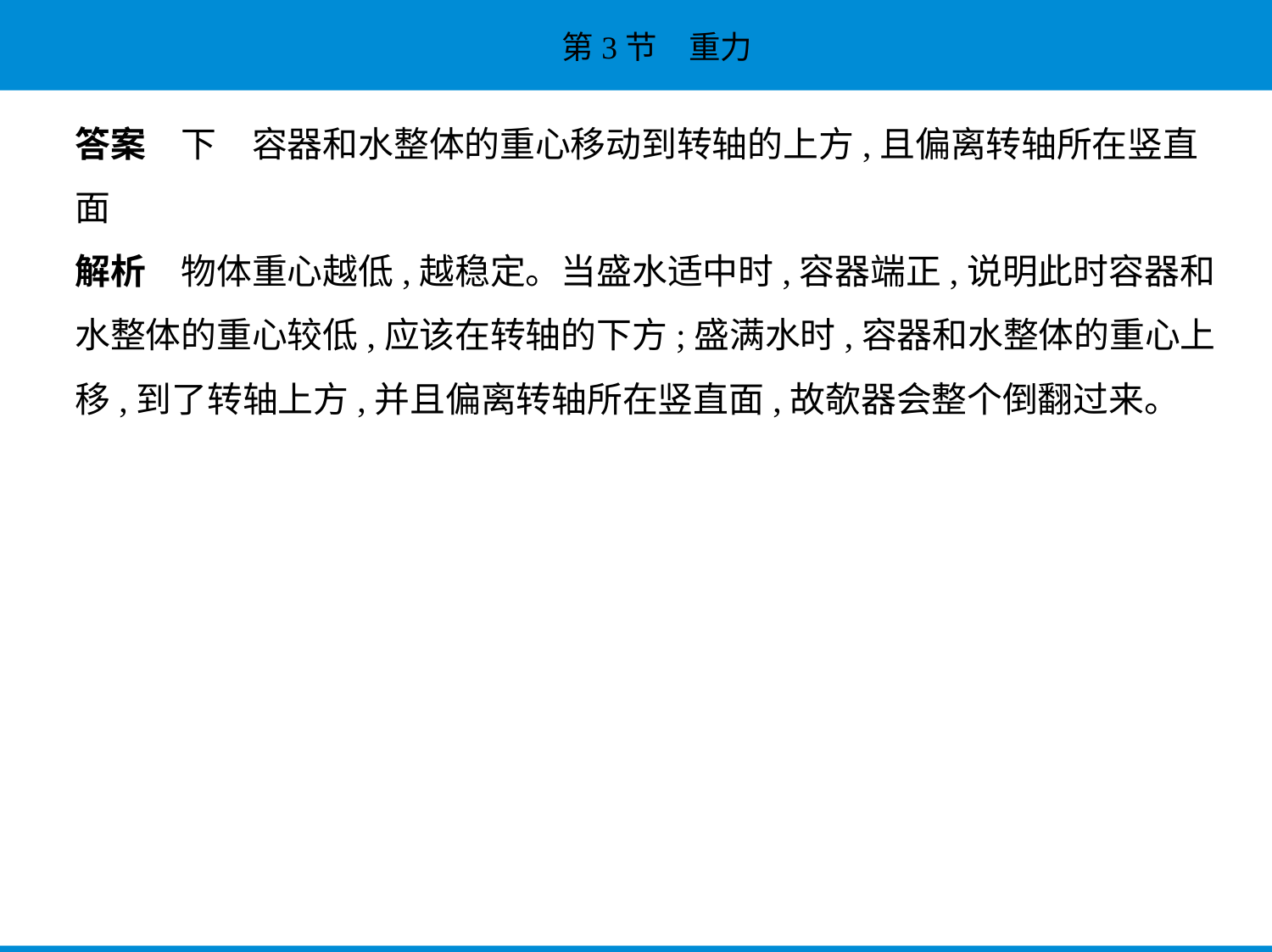

答案　下　容器和水整体的重心移动到转轴的上方,且偏离转轴所在竖直
面
解析　物体重心越低,越稳定。当盛水适中时,容器端正,说明此时容器和
水整体的重心较低,应该在转轴的下方;盛满水时,容器和水整体的重心上
移,到了转轴上方,并且偏离转轴所在竖直面,故欹器会整个倒翻过来。